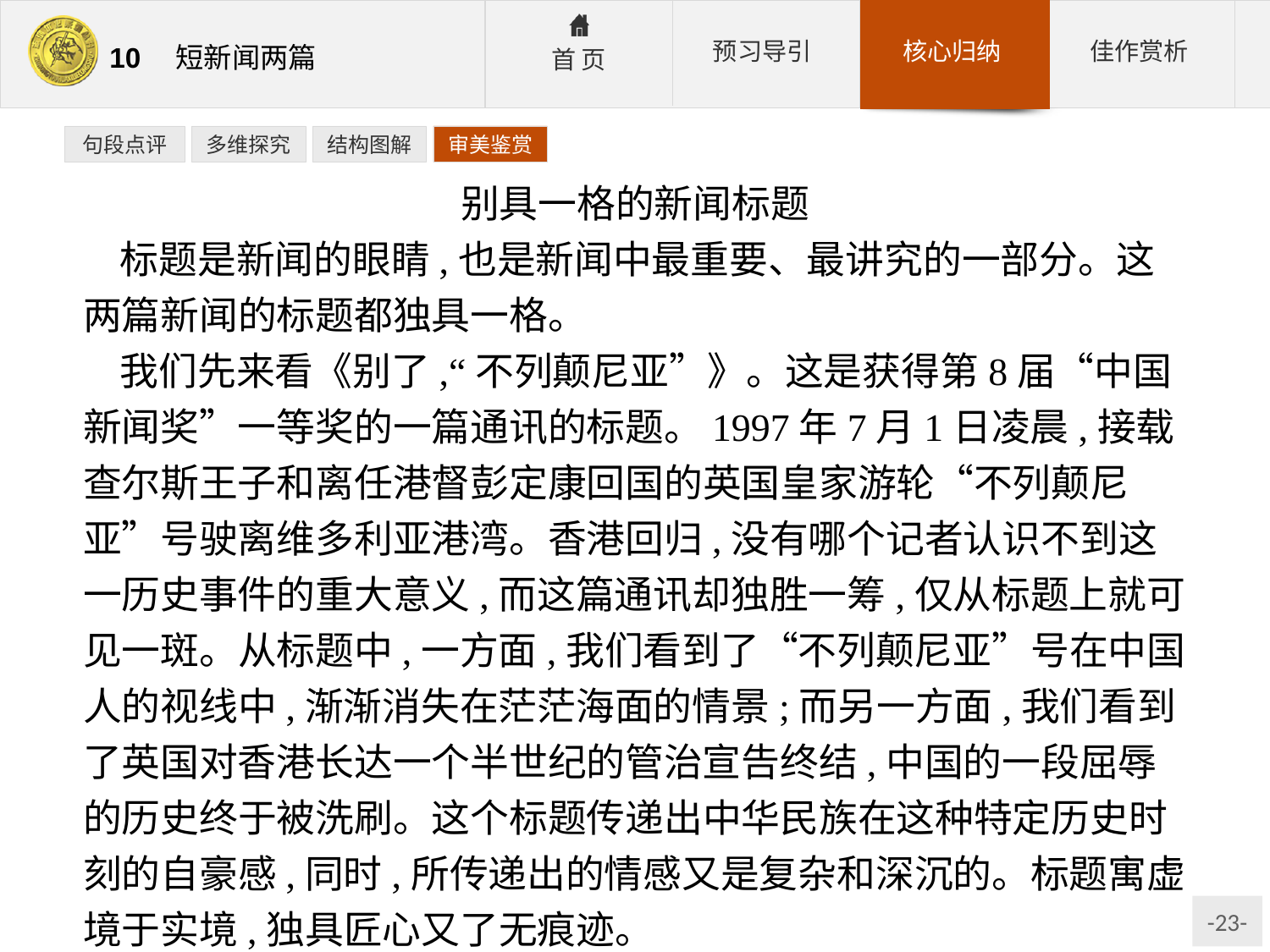

句段点评
多维探究
结构图解
审美鉴赏
别具一格的新闻标题
标题是新闻的眼睛,也是新闻中最重要、最讲究的一部分。这两篇新闻的标题都独具一格。
我们先来看《别了,“不列颠尼亚”》。这是获得第8届“中国新闻奖”一等奖的一篇通讯的标题。1997年7月1日凌晨,接载查尔斯王子和离任港督彭定康回国的英国皇家游轮“不列颠尼亚”号驶离维多利亚港湾。香港回归,没有哪个记者认识不到这一历史事件的重大意义,而这篇通讯却独胜一筹,仅从标题上就可见一斑。从标题中,一方面,我们看到了“不列颠尼亚”号在中国人的视线中,渐渐消失在茫茫海面的情景;而另一方面,我们看到了英国对香港长达一个半世纪的管治宣告终结,中国的一段屈辱的历史终于被洗刷。这个标题传递出中华民族在这种特定历史时刻的自豪感,同时,所传递出的情感又是复杂和深沉的。标题寓虚境于实境,独具匠心又了无痕迹。